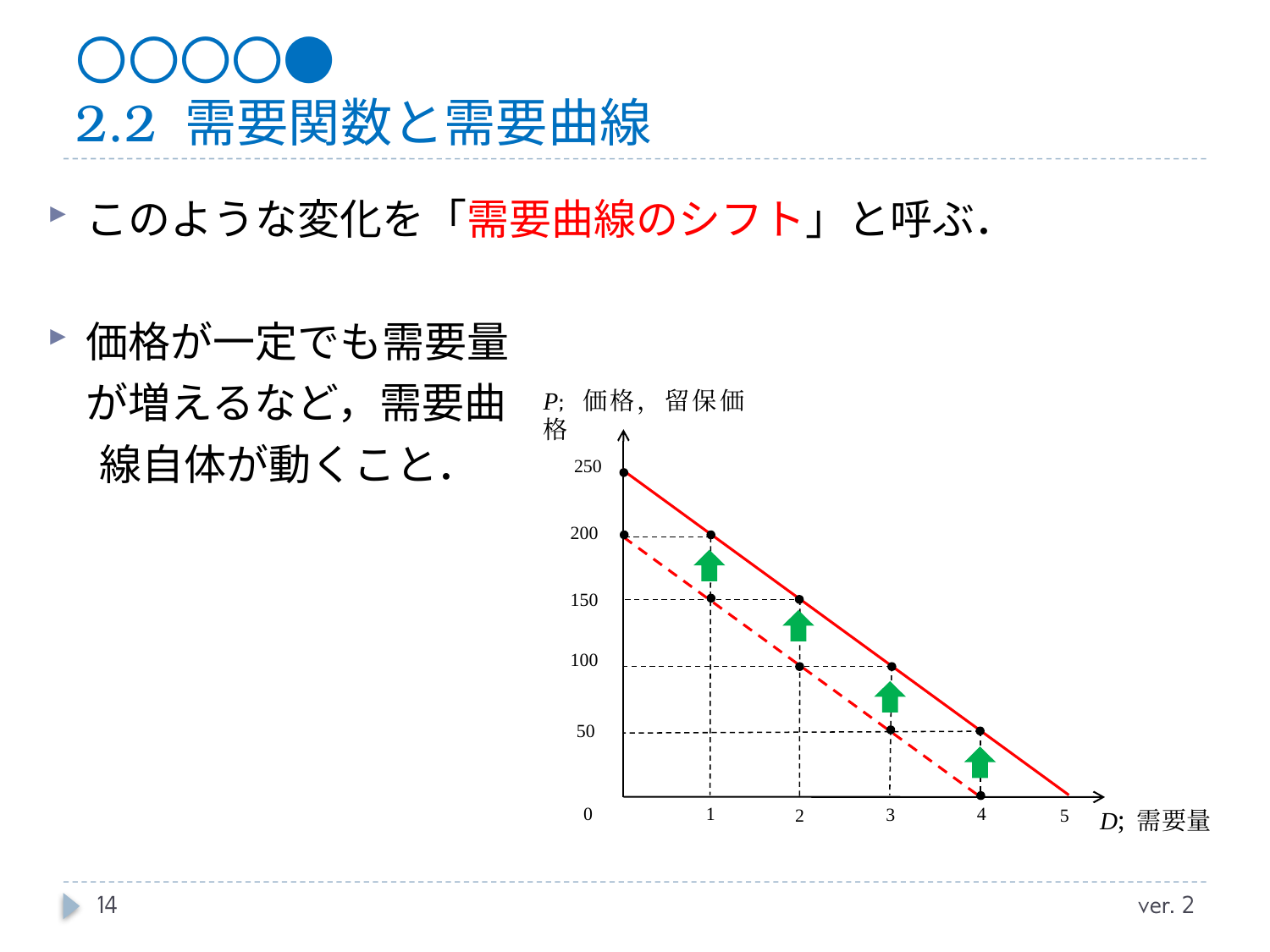

# 〇〇〇〇● 2.2 需要関数と需要曲線
このような変化を「需要曲線のシフト」と呼ぶ．

価格が一定でも需要量
   が増えるなど，需要曲
　 線自体が動くこと．

P; 価格，留保価格
250

200

150

100

50

0
4
1
3
2
5
D; 需要量
14
ver. 2